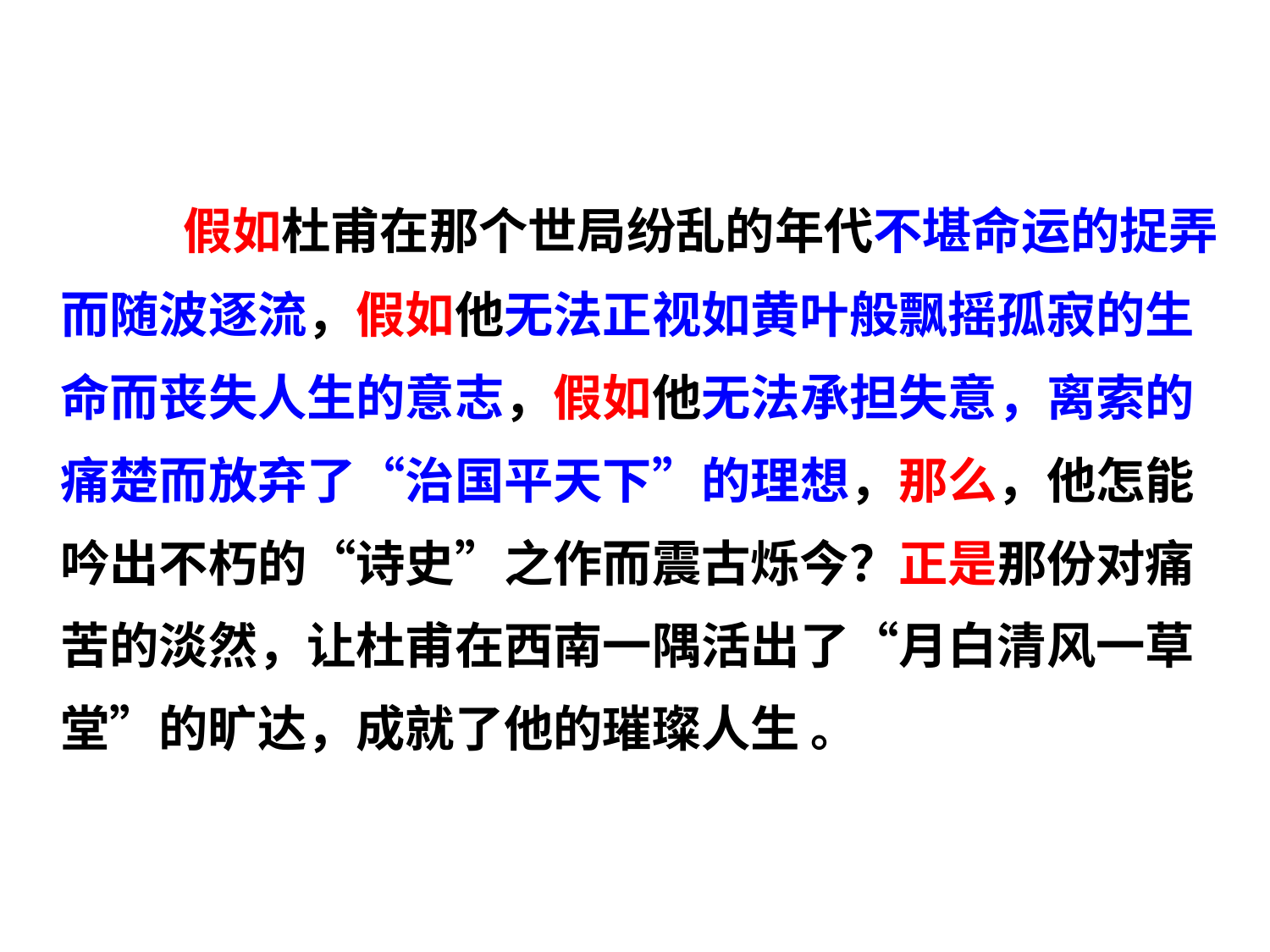

假如杜甫在那个世局纷乱的年代不堪命运的捉弄而随波逐流，假如他无法正视如黄叶般飘摇孤寂的生命而丧失人生的意志，假如他无法承担失意，离索的痛楚而放弃了“治国平天下”的理想，那么，他怎能吟出不朽的“诗史”之作而震古烁今？正是那份对痛苦的淡然，让杜甫在西南一隅活出了“月白清风一草堂”的旷达，成就了他的璀璨人生 。